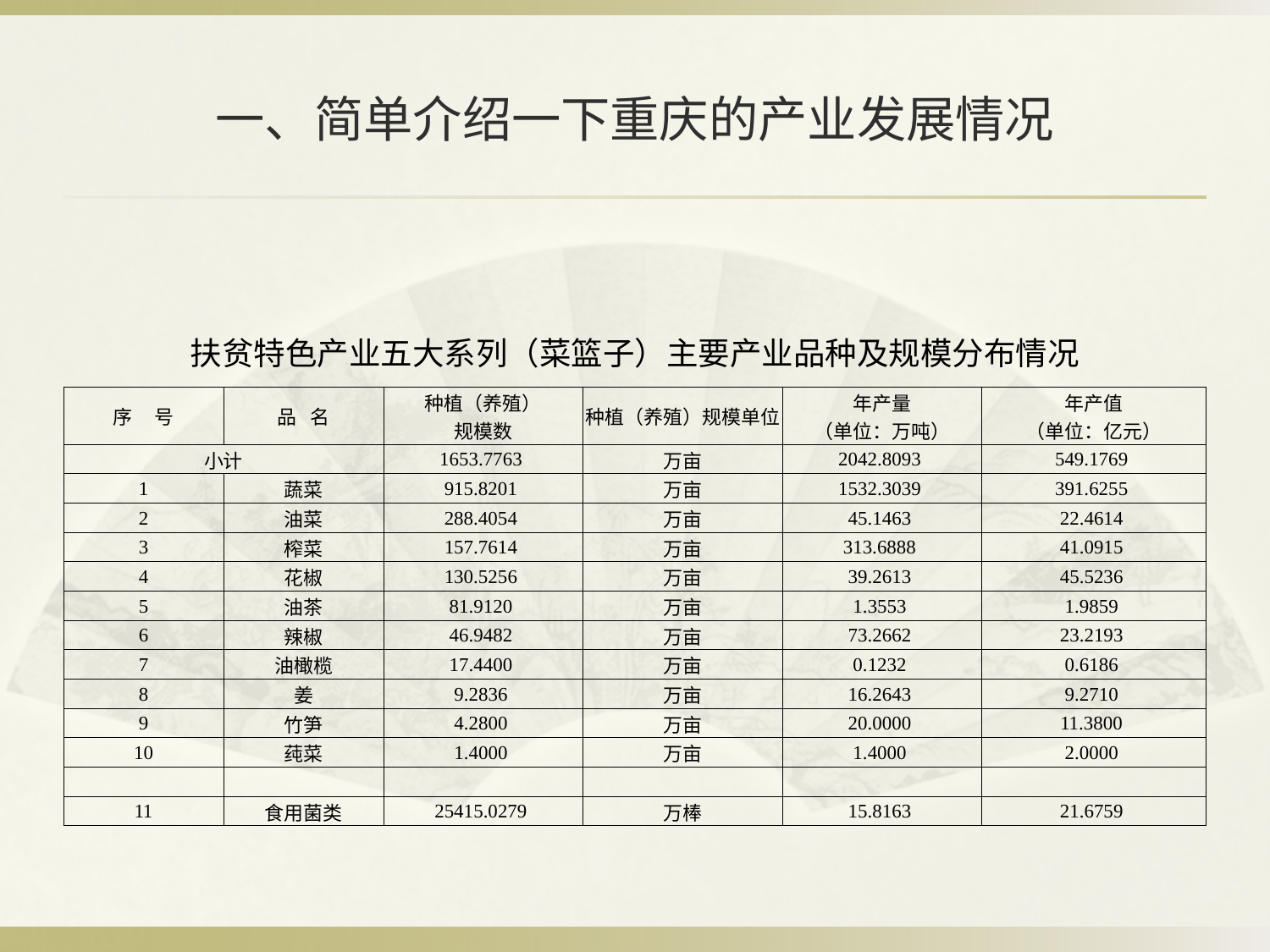

# 一、简单介绍一下重庆的产业发展情况
| 扶贫特色产业五大系列（菜篮子）主要产业品种及规模分布情况 |  |  |  |  |  |
| --- | --- | --- | --- | --- | --- |
| 序 号 | 品 名 | 种植（养殖） 规模数 | 种植（养殖）规模单位 | 年产量 （单位：万吨） | 年产值 （单位：亿元） |
| 小计 |  | 1653.7763 | 万亩 | 2042.8093 | 549.1769 |
| 1 | 蔬菜 | 915.8201 | 万亩 | 1532.3039 | 391.6255 |
| 2 | 油菜 | 288.4054 | 万亩 | 45.1463 | 22.4614 |
| 3 | 榨菜 | 157.7614 | 万亩 | 313.6888 | 41.0915 |
| 4 | 花椒 | 130.5256 | 万亩 | 39.2613 | 45.5236 |
| 5 | 油茶 | 81.9120 | 万亩 | 1.3553 | 1.9859 |
| 6 | 辣椒 | 46.9482 | 万亩 | 73.2662 | 23.2193 |
| 7 | 油橄榄 | 17.4400 | 万亩 | 0.1232 | 0.6186 |
| 8 | 姜 | 9.2836 | 万亩 | 16.2643 | 9.2710 |
| 9 | 竹笋 | 4.2800 | 万亩 | 20.0000 | 11.3800 |
| 10 | 莼菜 | 1.4000 | 万亩 | 1.4000 | 2.0000 |
|  |  |  |  |  |  |
| 11 | 食用菌类 | 25415.0279 | 万棒 | 15.8163 | 21.6759 |